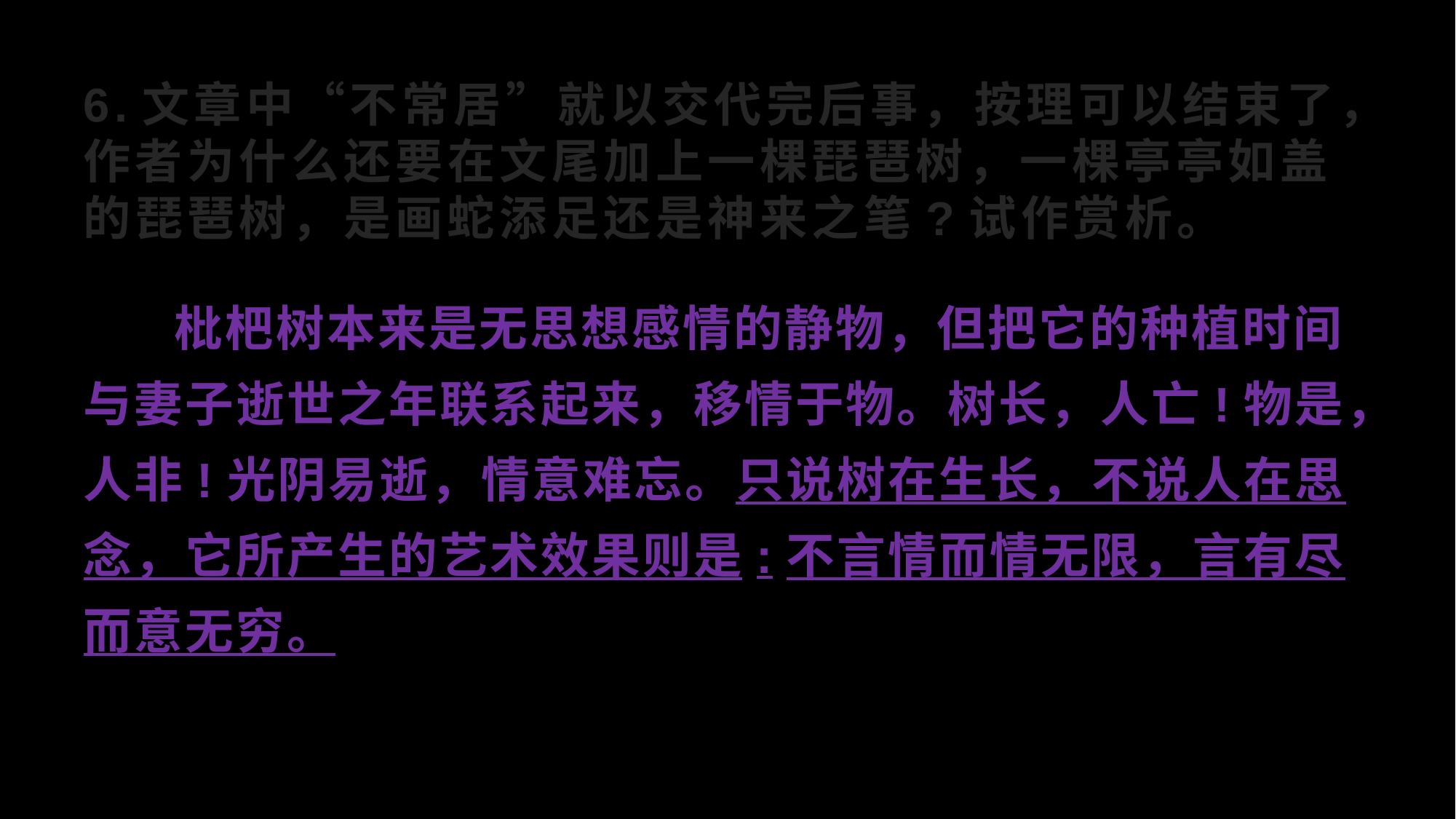

# 6.文章中“不常居”就以交代完后事，按理可以结束了，作者为什么还要在文尾加上一棵琵琶树，一棵亭亭如盖的琵琶树，是画蛇添足还是神来之笔?试作赏析。
      枇杷树本来是无思想感情的静物，但把它的种植时间与妻子逝世之年联系起来，移情于物。树长，人亡!物是，人非!光阴易逝，情意难忘。只说树在生长，不说人在思念，它所产生的艺术效果则是:不言情而情无限，言有尽而意无穷。